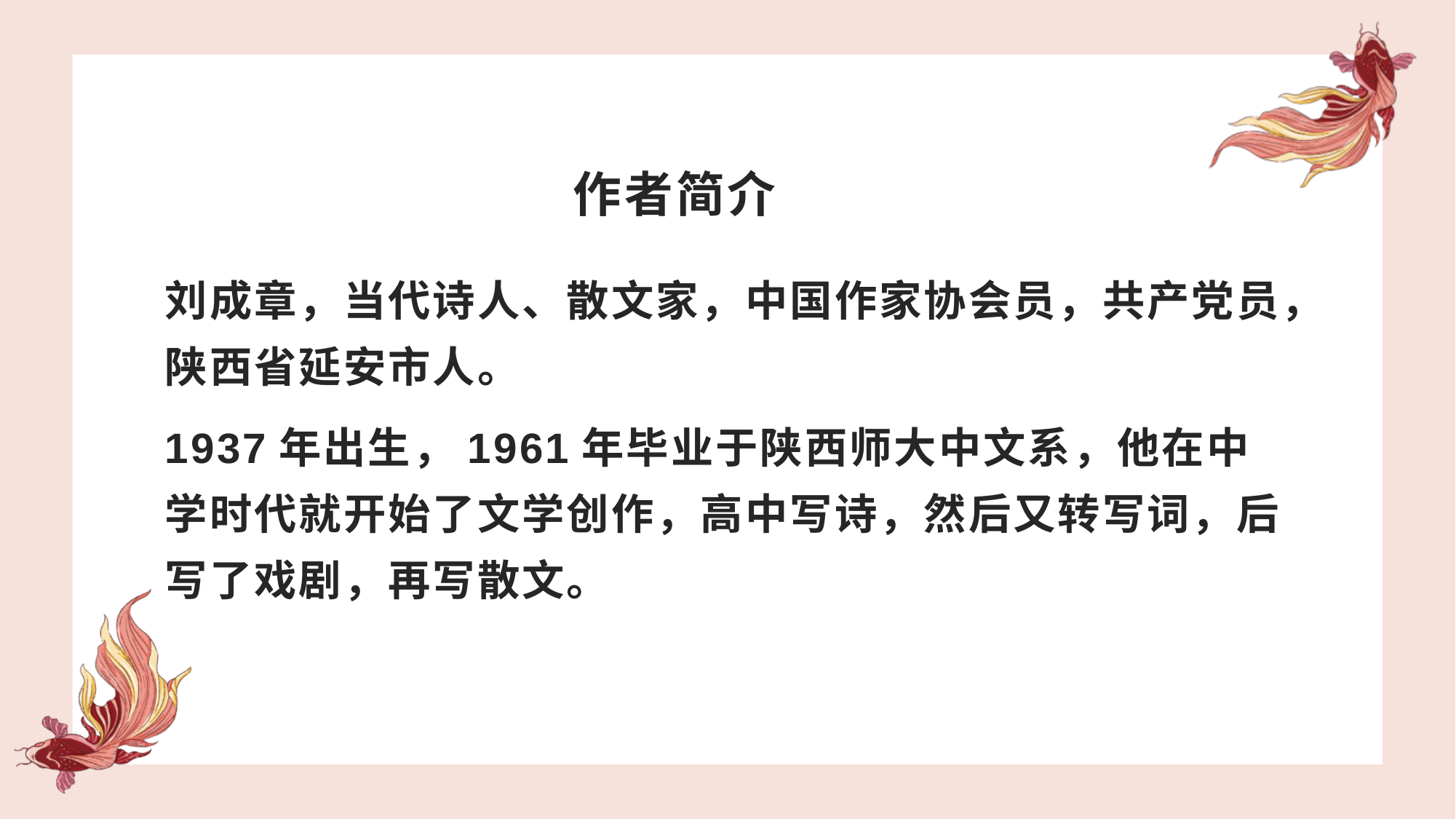

# 作者简介
刘成章，当代诗人、散文家，中国作家协会员，共产党员，陕西省延安市人。
1937年出生，1961年毕业于陕西师大中文系，他在中学时代就开始了文学创作，高中写诗，然后又转写词，后写了戏剧，再写散文。